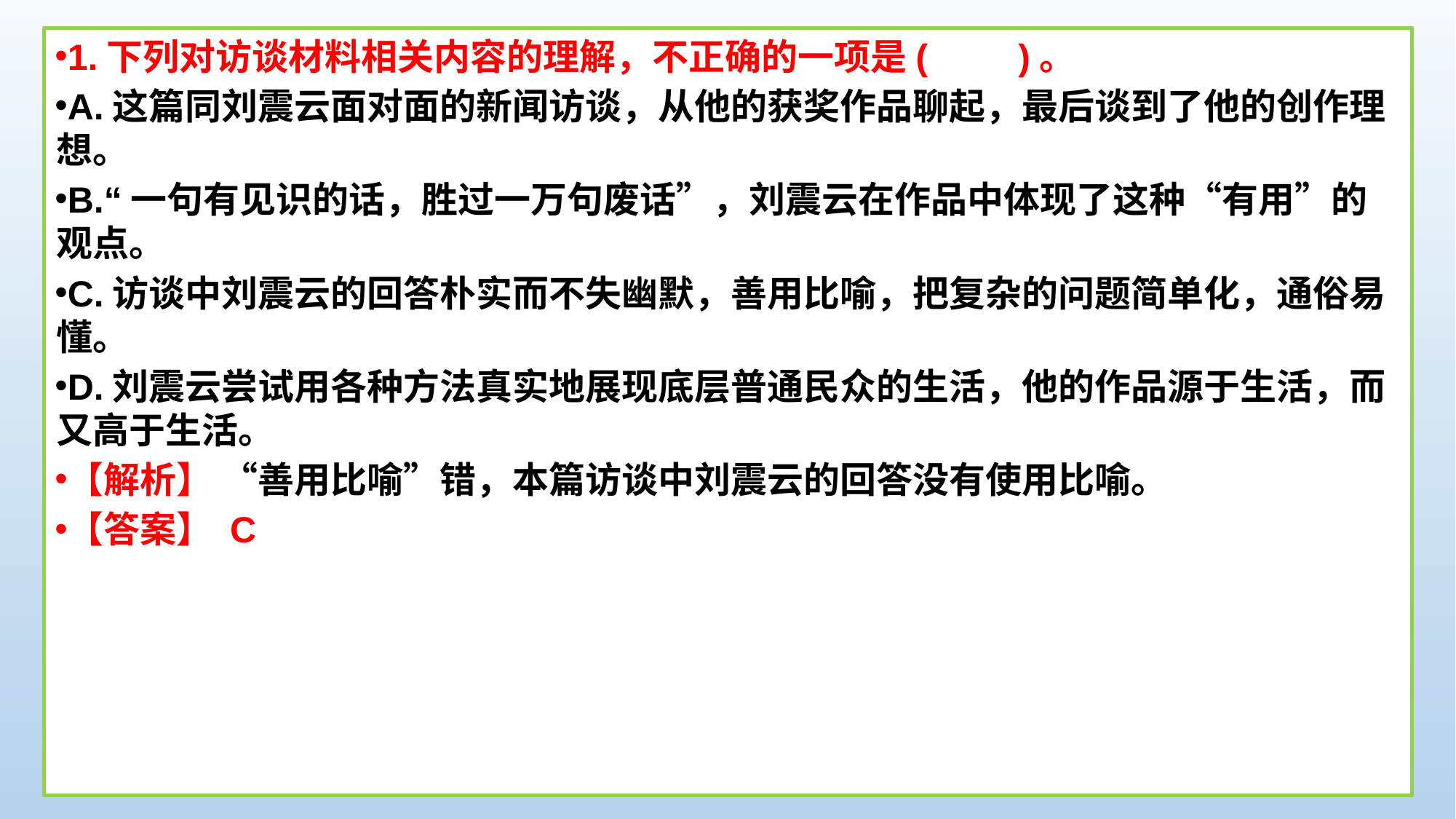

1.下列对访谈材料相关内容的理解，不正确的一项是(　　)。
A.这篇同刘震云面对面的新闻访谈，从他的获奖作品聊起，最后谈到了他的创作理想。
B.“一句有见识的话，胜过一万句废话”，刘震云在作品中体现了这种“有用”的观点。
C.访谈中刘震云的回答朴实而不失幽默，善用比喻，把复杂的问题简单化，通俗易懂。
D.刘震云尝试用各种方法真实地展现底层普通民众的生活，他的作品源于生活，而又高于生活。
【解析】 “善用比喻”错，本篇访谈中刘震云的回答没有使用比喻。
【答案】 C